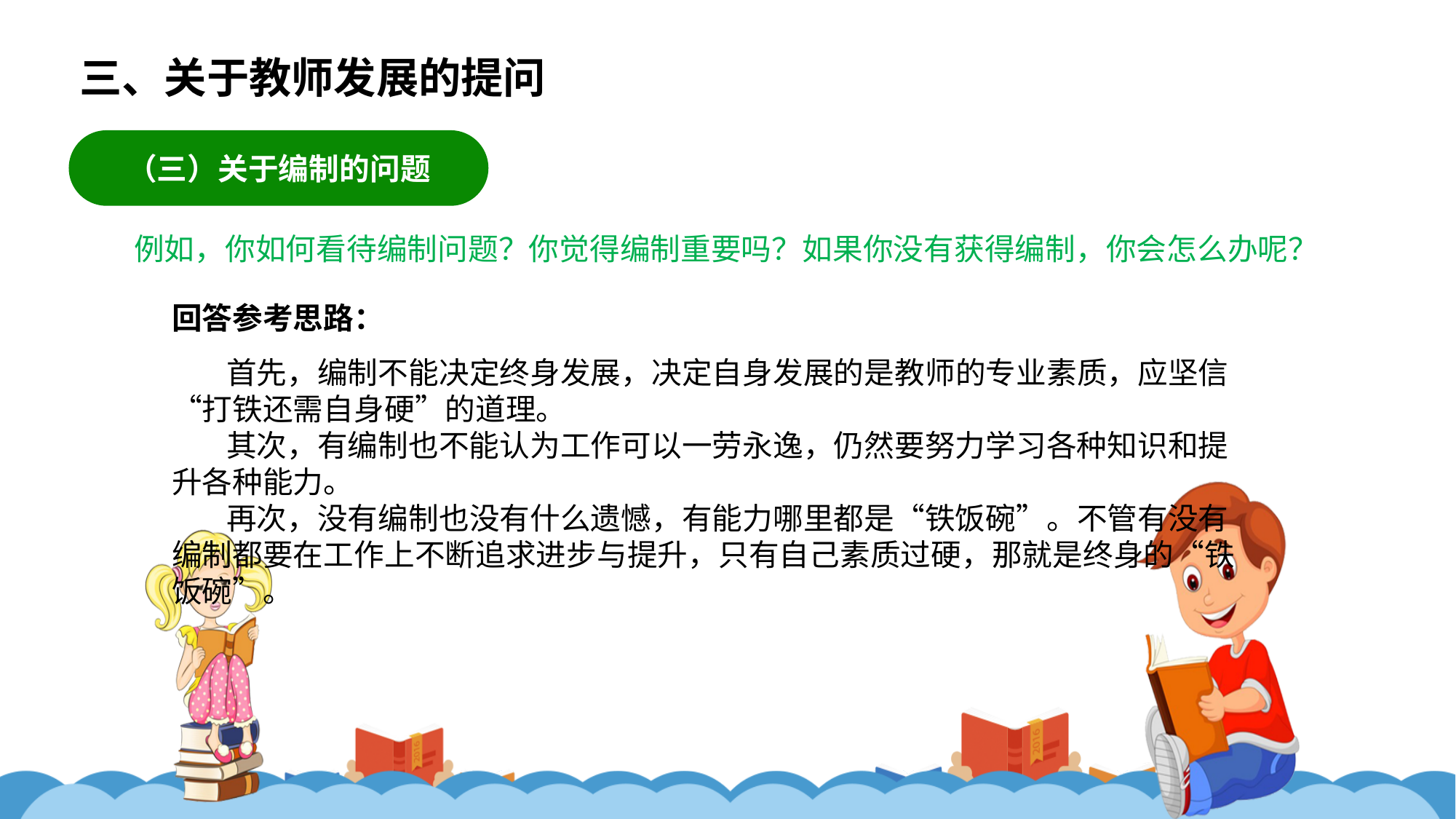

三、关于教师发展的提问
（三）关于编制的问题
例如，你如何看待编制问题？你觉得编制重要吗？如果你没有获得编制，你会怎么办呢？
回答参考思路：
首先，编制不能决定终身发展，决定自身发展的是教师的专业素质，应坚信“打铁还需自身硬”的道理。
其次，有编制也不能认为工作可以一劳永逸，仍然要努力学习各种知识和提升各种能力。
再次，没有编制也没有什么遗憾，有能力哪里都是“铁饭碗”。不管有没有编制都要在工作上不断追求进步与提升，只有自己素质过硬，那就是终身的“铁饭碗”。